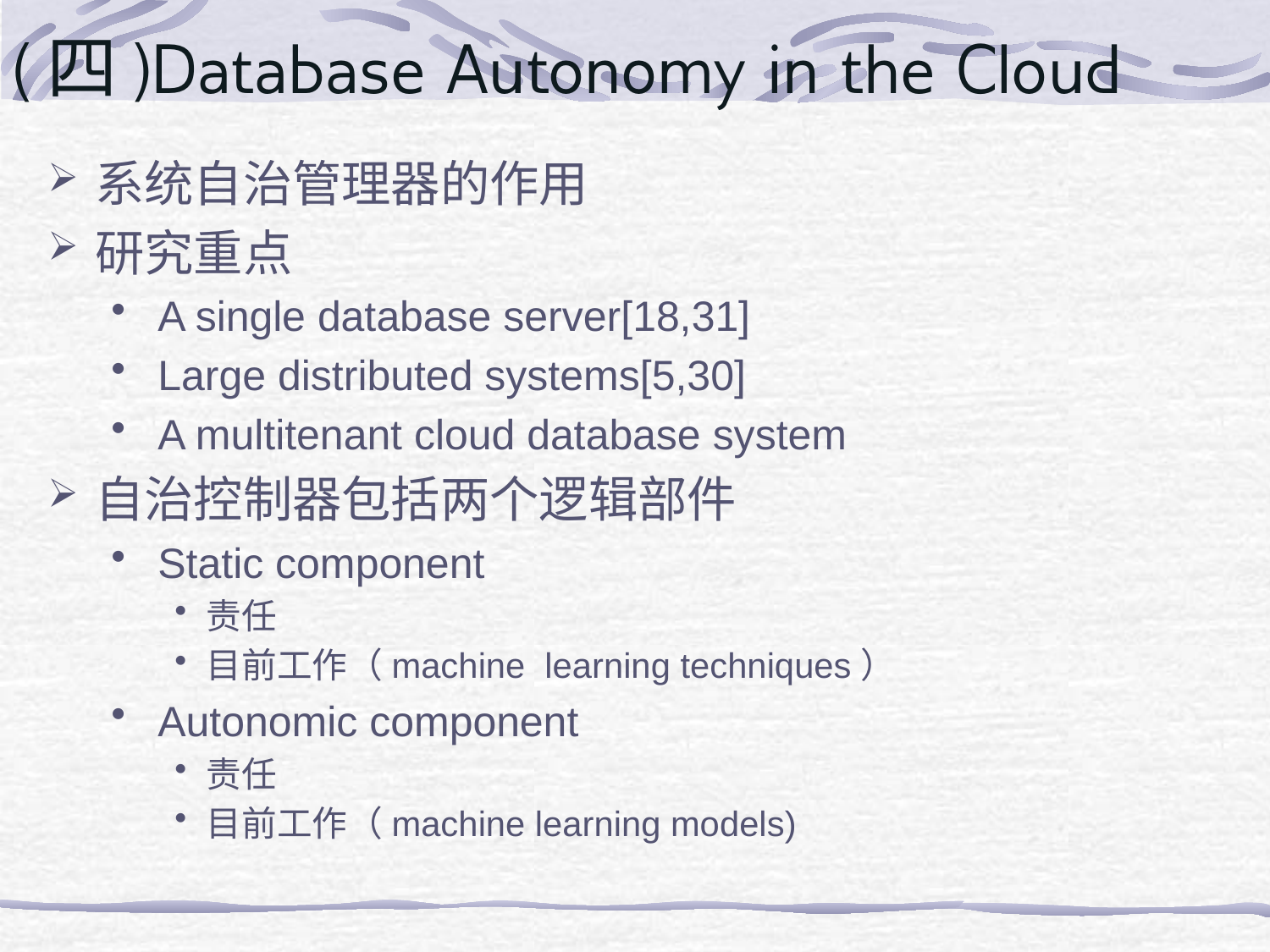

# (四)Database Autonomy in the Cloud
系统自治管理器的作用
研究重点
A single database server[18,31]
Large distributed systems[5,30]
A multitenant cloud database system
自治控制器包括两个逻辑部件
Static component
责任
目前工作（machine  learning techniques）
Autonomic component
责任
目前工作（machine learning models)